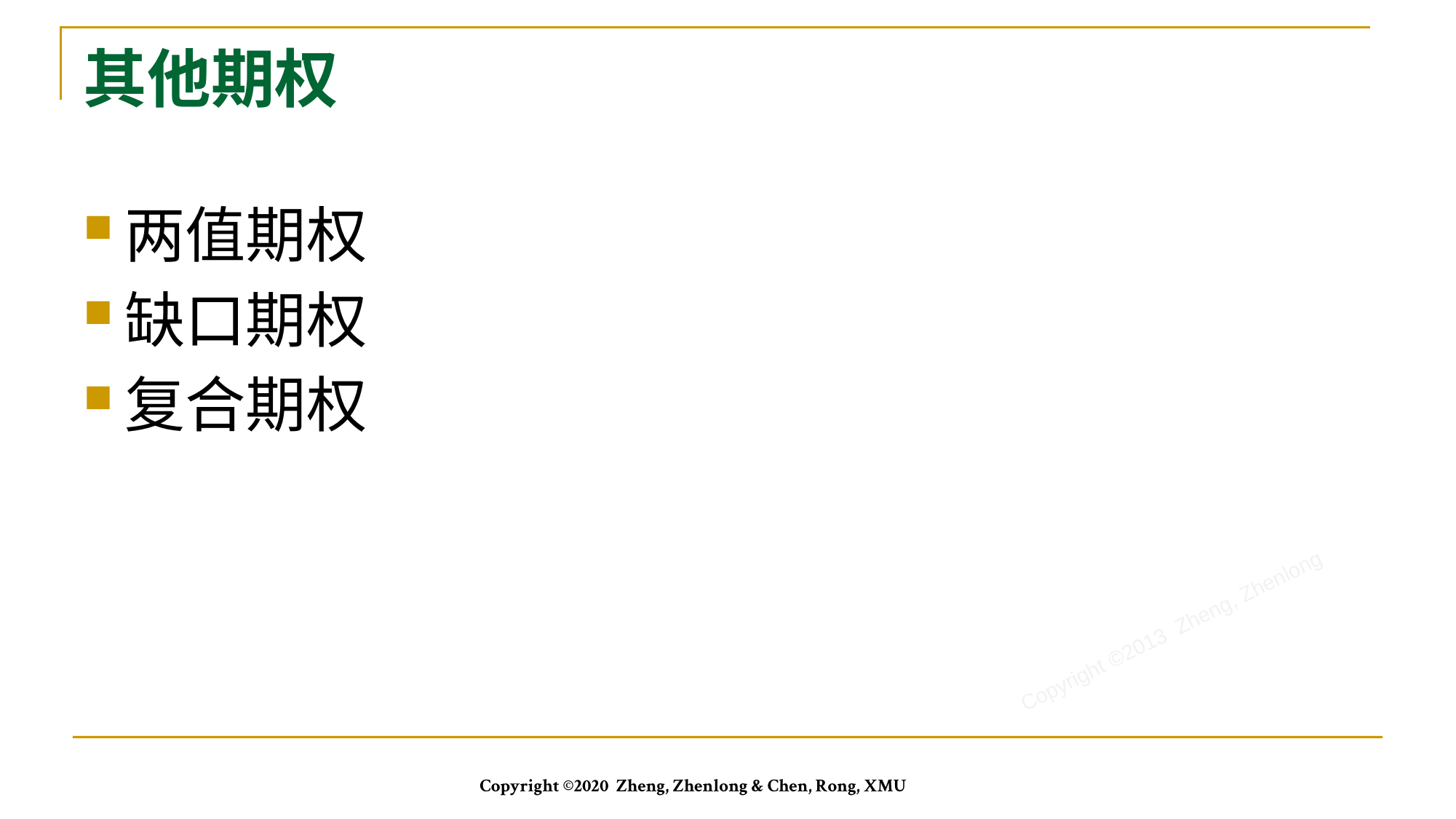

# 其他期权
两值期权
缺口期权
复合期权

Copyright ©2020  Zheng, Zhenlong & Chen, Rong, XMU